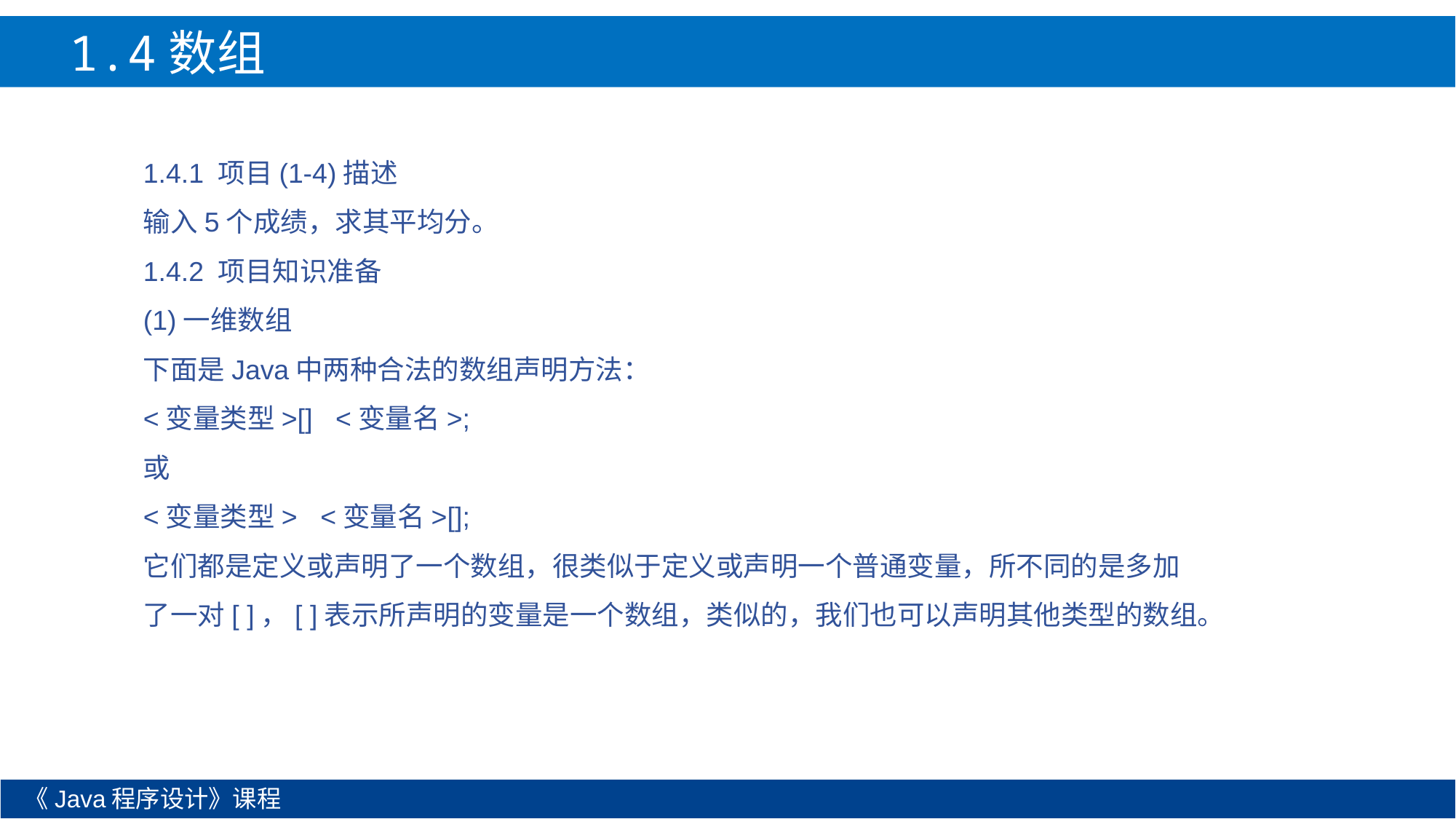

1.4数组
1.4.1 项目(1-4)描述
输入5个成绩，求其平均分。
1.4.2 项目知识准备
(1)一维数组
下面是Java中两种合法的数组声明方法：
<变量类型>[]   <变量名>;
或
<变量类型>   <变量名>[];
它们都是定义或声明了一个数组，很类似于定义或声明一个普通变量，所不同的是多加了一对[ ]，[ ]表示所声明的变量是一个数组，类似的，我们也可以声明其他类型的数组。
《Java程序设计》课程